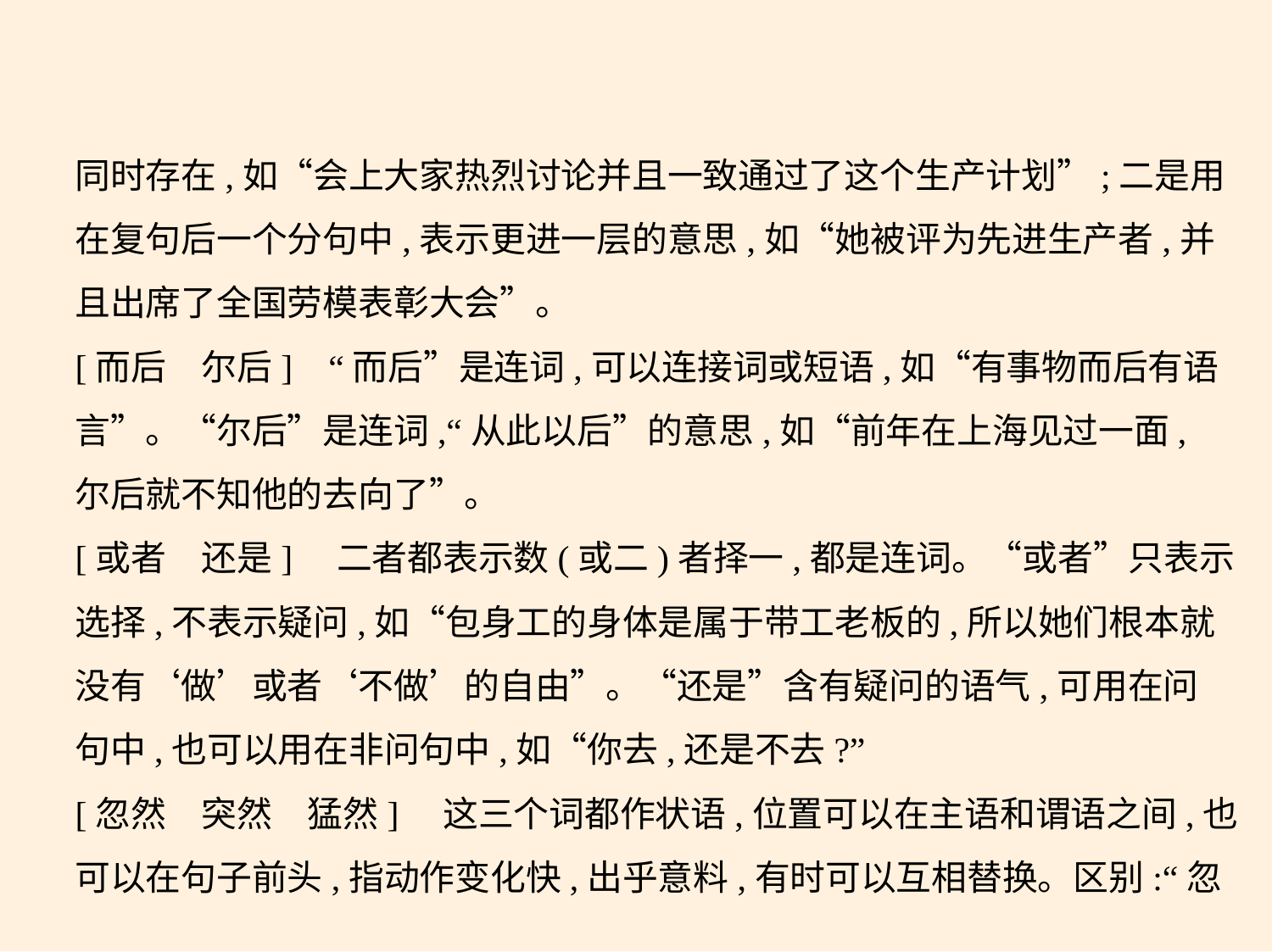

同时存在,如“会上大家热烈讨论并且一致通过了这个生产计划”;二是用
在复句后一个分句中,表示更进一层的意思,如“她被评为先进生产者,并
且出席了全国劳模表彰大会”。
[而后　尔后]    “而后”是连词,可以连接词或短语,如“有事物而后有语
言”。“尔后”是连词,“从此以后”的意思,如“前年在上海见过一面,
尔后就不知他的去向了”。
[或者　还是]　二者都表示数(或二)者择一,都是连词。“或者”只表示
选择,不表示疑问,如“包身工的身体是属于带工老板的,所以她们根本就
没有‘做’或者‘不做’的自由”。“还是”含有疑问的语气,可用在问
句中,也可以用在非问句中,如“你去,还是不去?”
[忽然　突然　猛然]　这三个词都作状语,位置可以在主语和谓语之间,也
可以在句子前头,指动作变化快,出乎意料,有时可以互相替换。区别:“忽